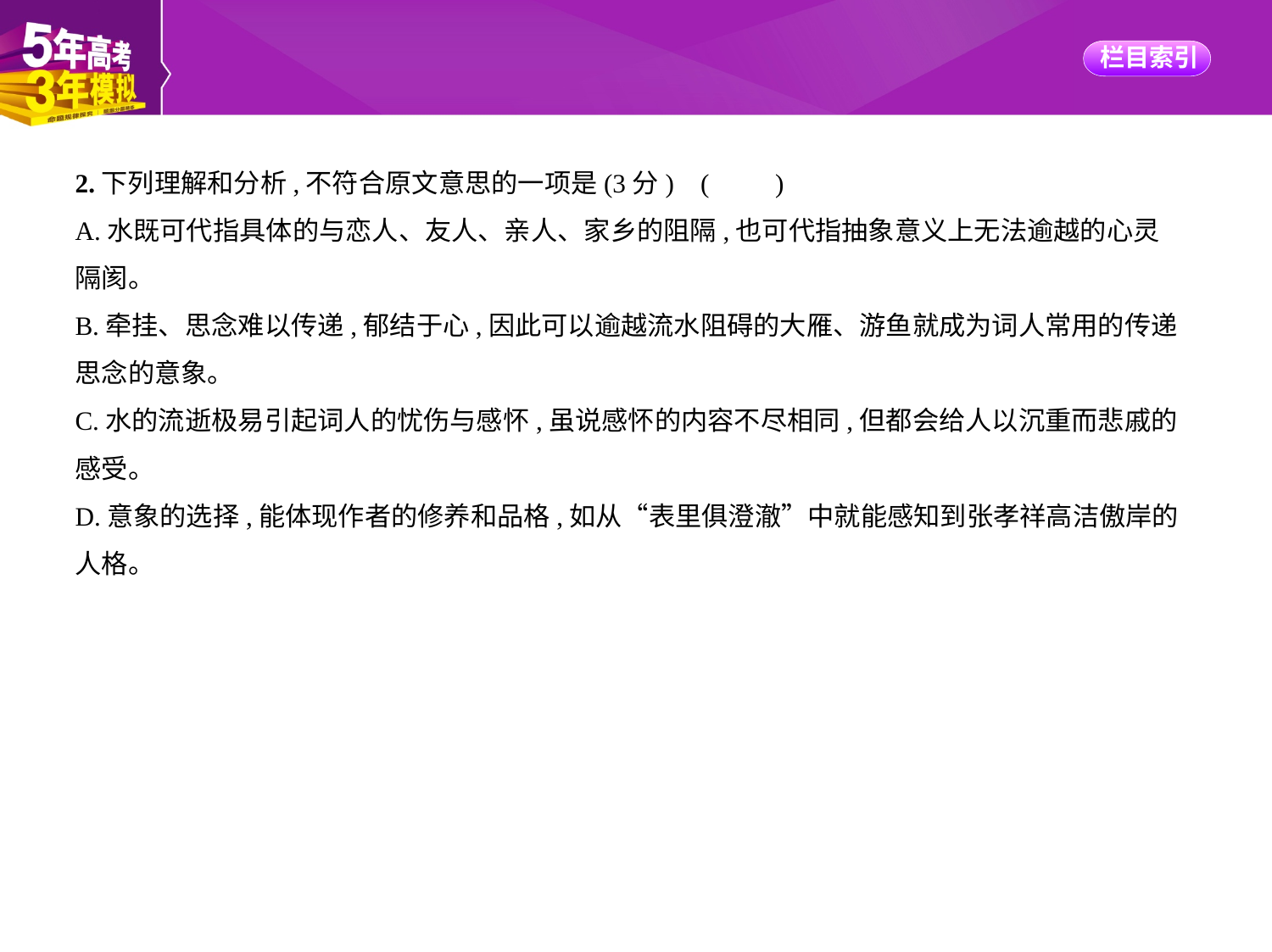

2.下列理解和分析,不符合原文意思的一项是(3分) (　　)
A.水既可代指具体的与恋人、友人、亲人、家乡的阻隔,也可代指抽象意义上无法逾越的心灵
隔阂。
B.牵挂、思念难以传递,郁结于心,因此可以逾越流水阻碍的大雁、游鱼就成为词人常用的传递
思念的意象。
C.水的流逝极易引起词人的忧伤与感怀,虽说感怀的内容不尽相同,但都会给人以沉重而悲戚的
感受。
D.意象的选择,能体现作者的修养和品格,如从“表里俱澄澈”中就能感知到张孝祥高洁傲岸的
人格。